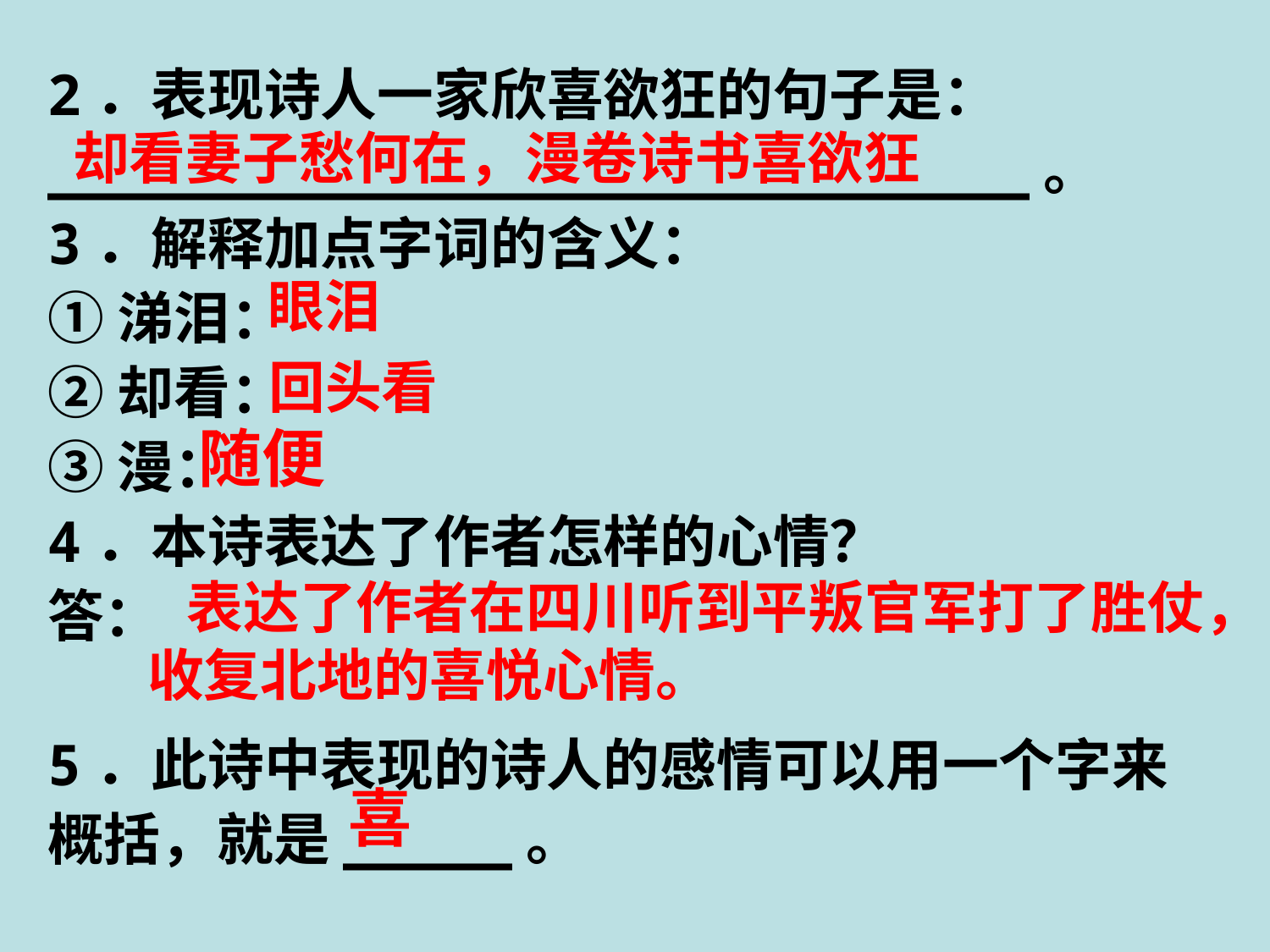

2．表现诗人一家欣喜欲狂的句子是：_____________________________。
3．解释加点字词的含义：
①涕泪：
②却看：
③漫：
4．本诗表达了作者怎样的心情？
答：

5．此诗中表现的诗人的感情可以用一个字来概括，就是_____。
却看妻子愁何在，漫卷诗书喜欲狂
眼泪
回头看
随便
  表达了作者在四川听到平叛官军打了胜仗，收复北地的喜悦心情。
喜